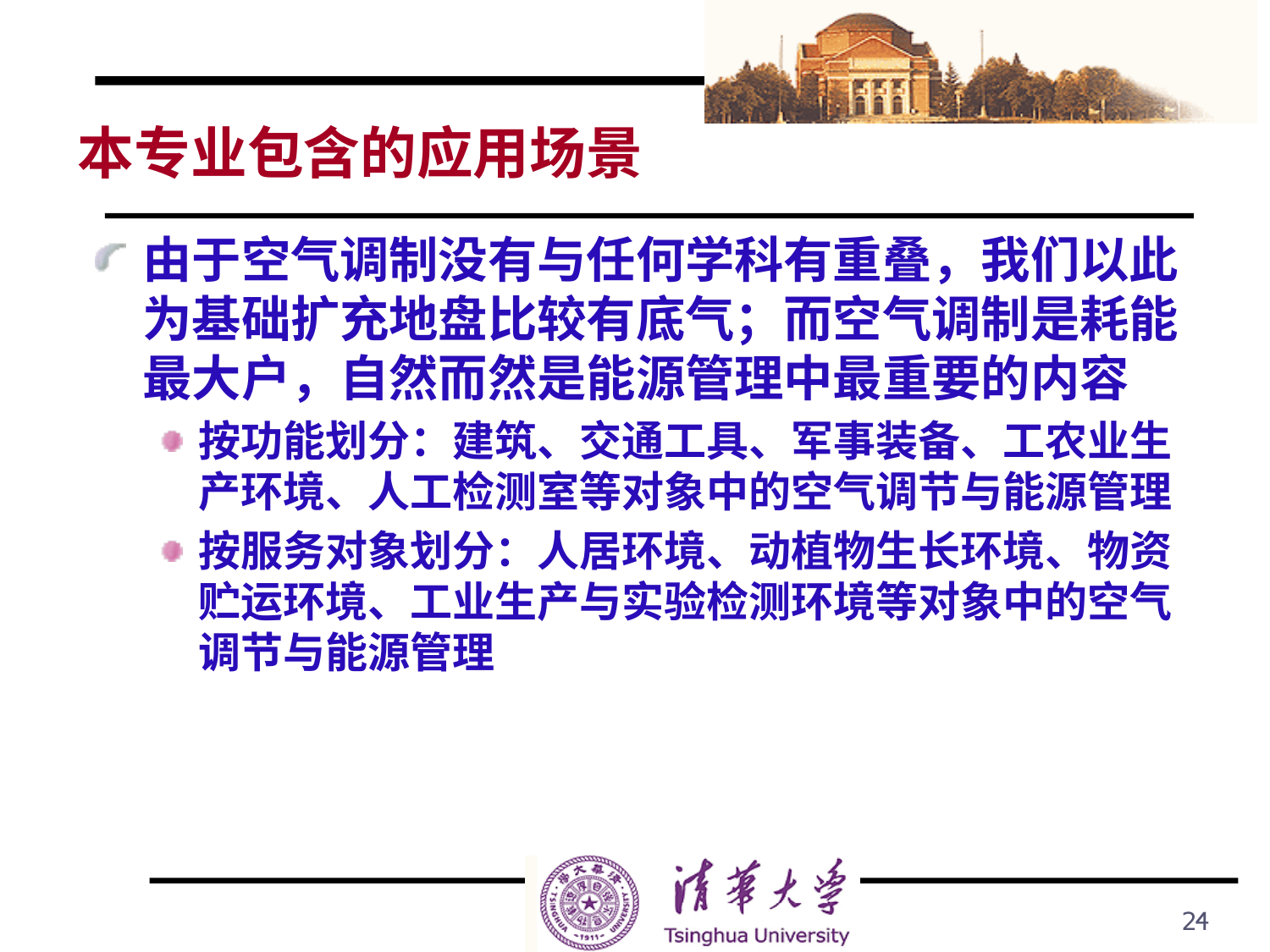

# 本专业包含的应用场景
由于空气调制没有与任何学科有重叠，我们以此为基础扩充地盘比较有底气；而空气调制是耗能最大户，自然而然是能源管理中最重要的内容
按功能划分：建筑、交通工具、军事装备、工农业生产环境、人工检测室等对象中的空气调节与能源管理
按服务对象划分：人居环境、动植物生长环境、物资贮运环境、工业生产与实验检测环境等对象中的空气调节与能源管理